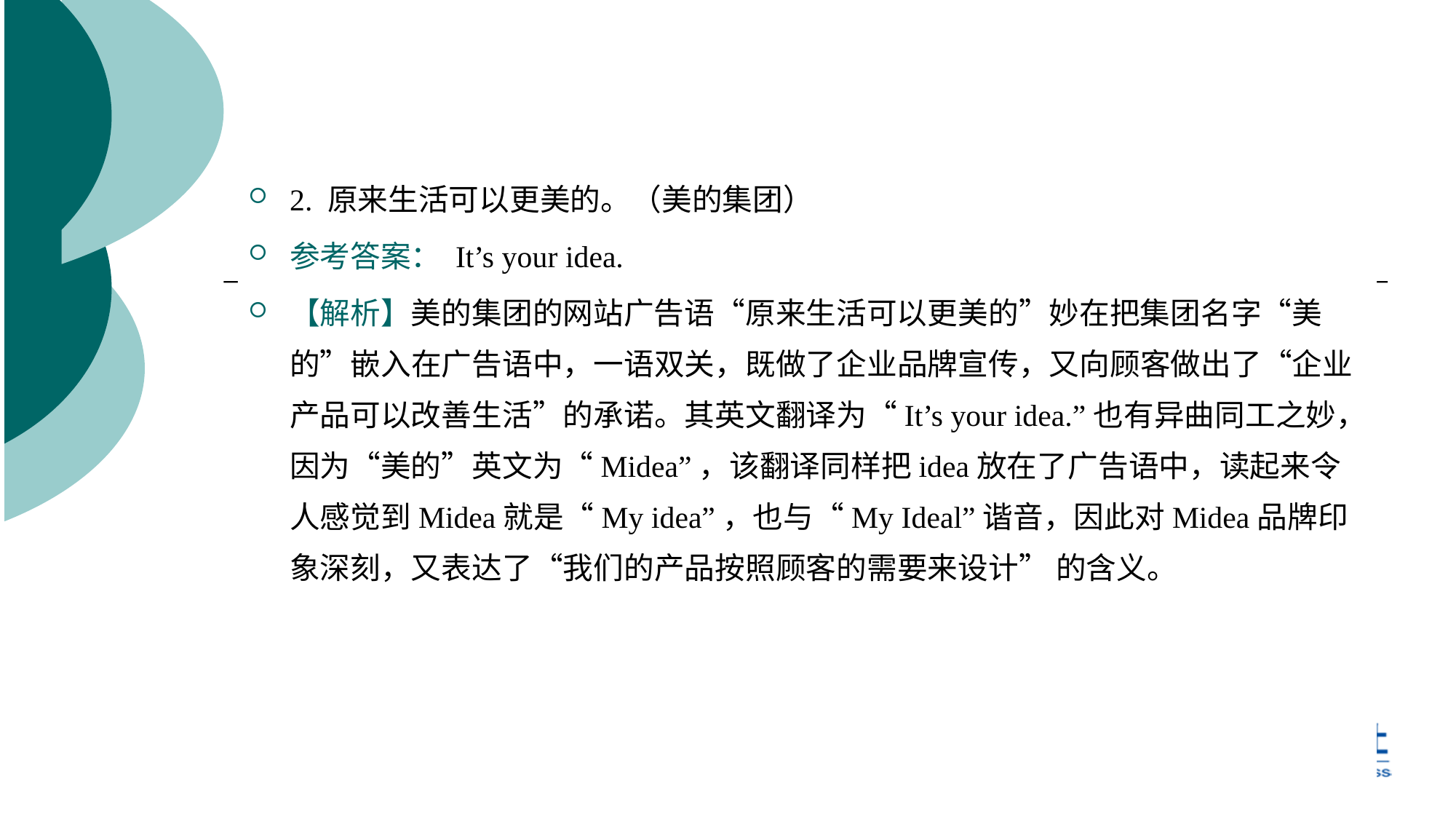

2. 原来生活可以更美的。（美的集团）
参考答案： It’s your idea.
【解析】美的集团的网站广告语“原来生活可以更美的”妙在把集团名字“美的”嵌入在广告语中，一语双关，既做了企业品牌宣传，又向顾客做出了“企业产品可以改善生活”的承诺。其英文翻译为“It’s your idea.”也有异曲同工之妙，因为“美的”英文为“Midea”，该翻译同样把idea放在了广告语中，读起来令人感觉到Midea就是“My idea”，也与“My Ideal”谐音，因此对Midea品牌印象深刻，又表达了“我们的产品按照顾客的需要来设计” 的含义。